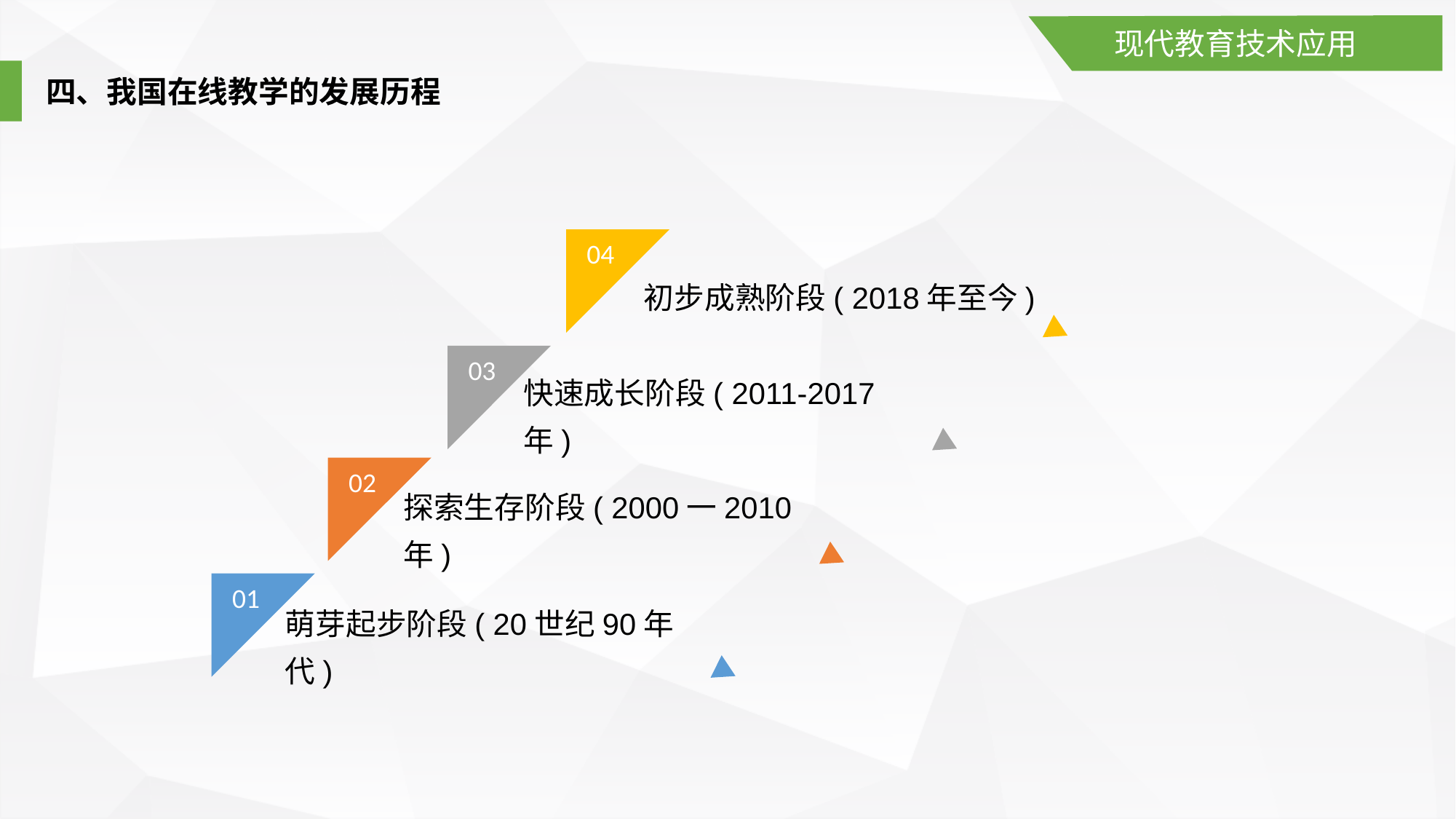

现代教育技术应用

四、我国在线教学的发展历程
04
初步成熟阶段( 2018年至今)

03
快速成长阶段( 2011-2017年)

02
探索生存阶段( 2000一2010年)

01
萌芽起步阶段( 20世纪90年代)